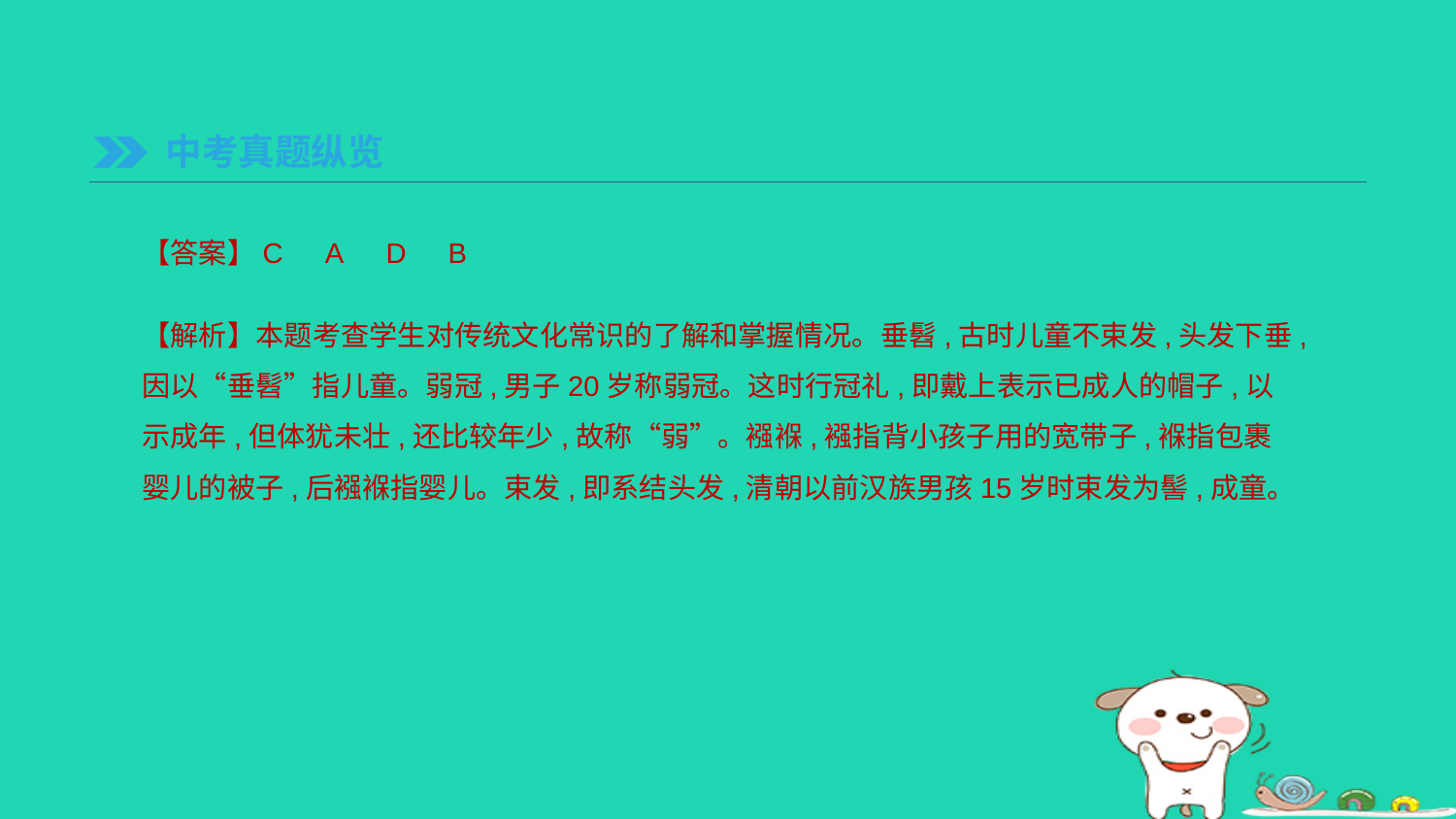

中考真题纵览

【答案】C　A　D　B
【解析】本题考查学生对传统文化常识的了解和掌握情况。垂髫,古时儿童不束发,头发下垂,因以“垂髫”指儿童。弱冠,男子20岁称弱冠。这时行冠礼,即戴上表示已成人的帽子,以示成年,但体犹未壮,还比较年少,故称“弱”。襁褓,襁指背小孩子用的宽带子,褓指包裹婴儿的被子,后襁褓指婴儿。束发,即系结头发,清朝以前汉族男孩15岁时束发为髻,成童。